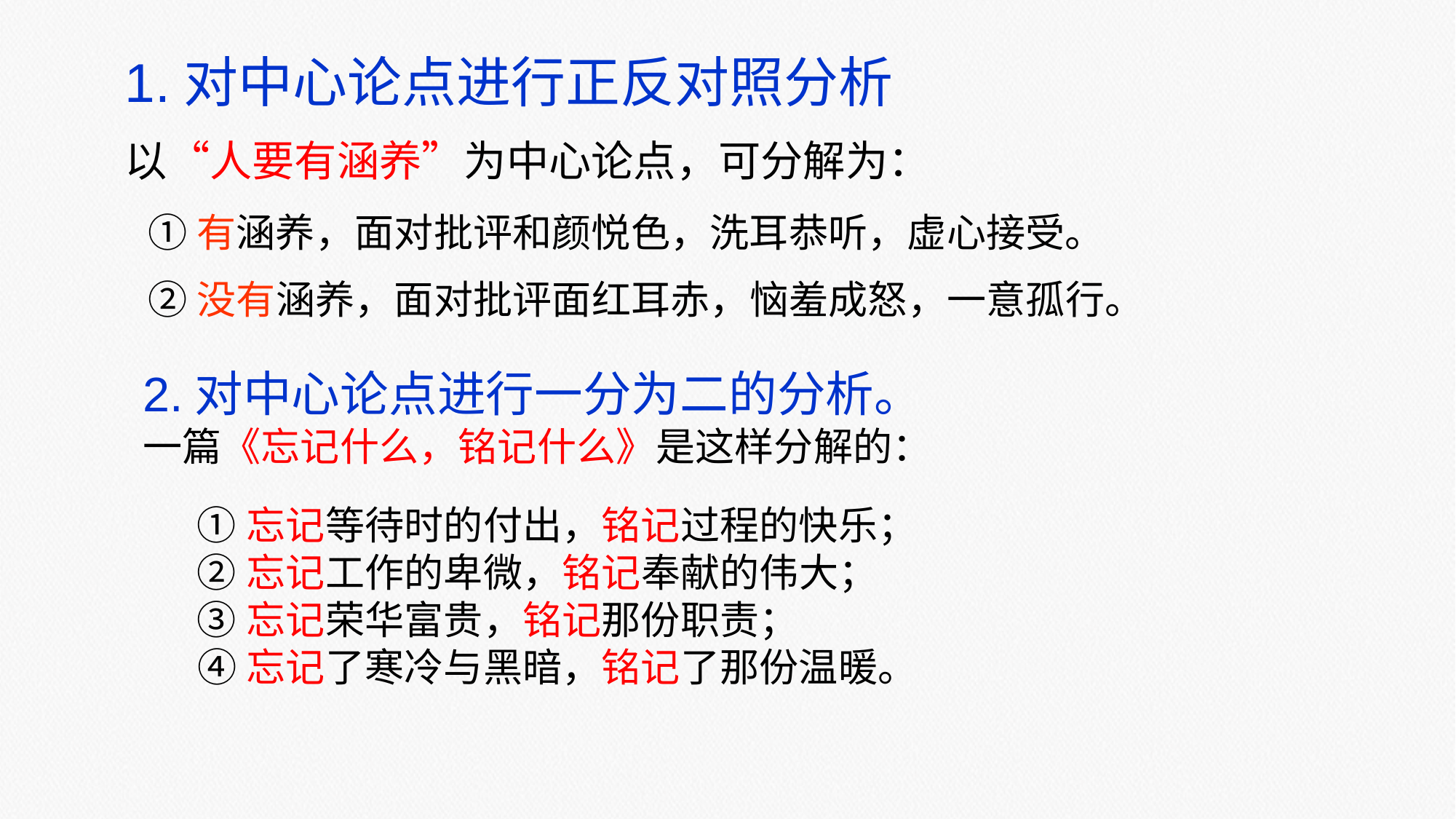

1.对中心论点进行正反对照分析
以“人要有涵养”为中心论点，可分解为：
   ①有涵养，面对批评和颜悦色，洗耳恭听，虚心接受。
   ②没有涵养，面对批评面红耳赤，恼羞成怒，一意孤行。
2.对中心论点进行一分为二的分析。
一篇《忘记什么，铭记什么》是这样分解的：
  ①忘记等待时的付出，铭记过程的快乐；
  ②忘记工作的卑微，铭记奉献的伟大；
  ③忘记荣华富贵，铭记那份职责；
  ④忘记了寒冷与黑暗，铭记了那份温暖。